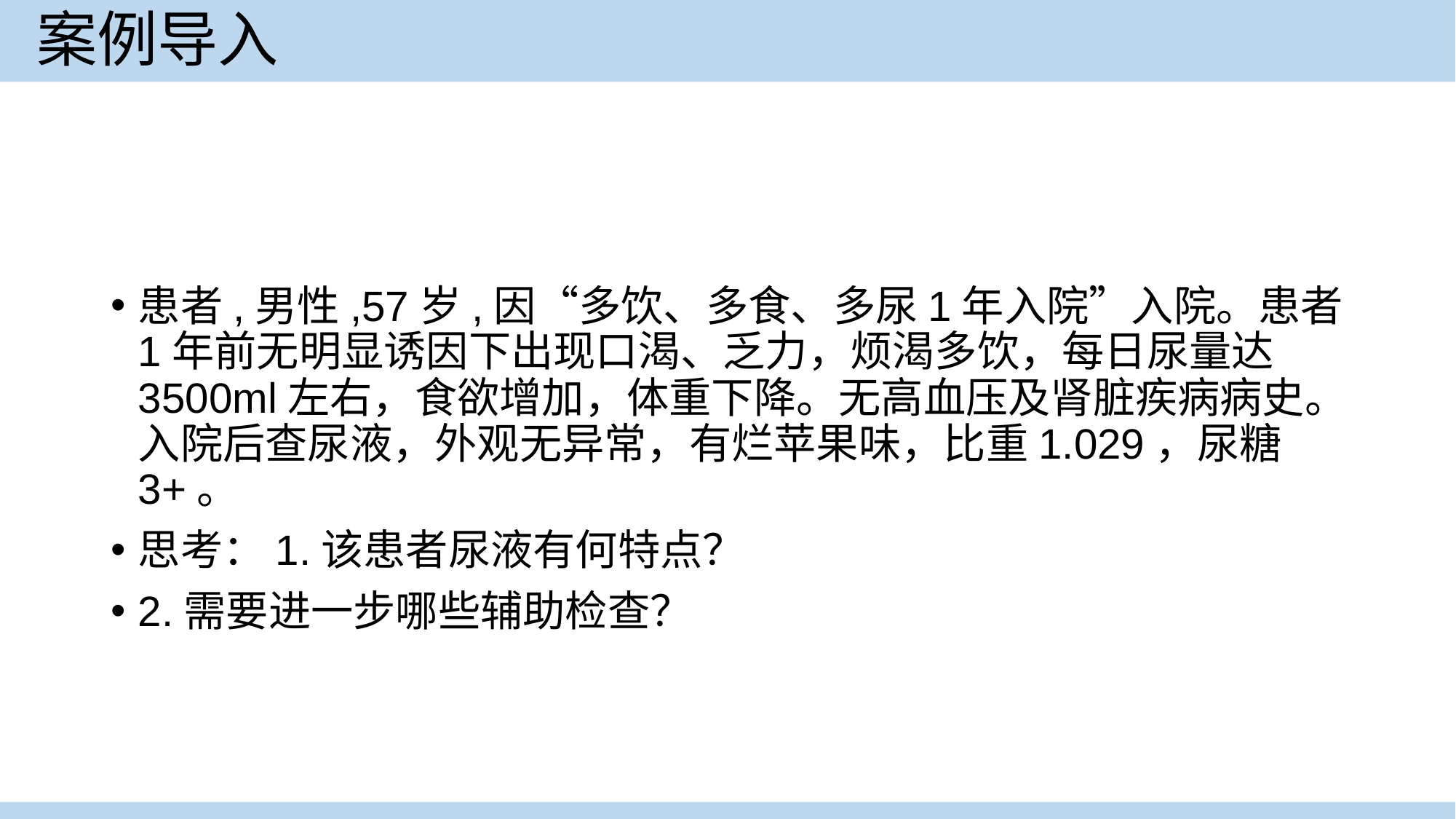

案例导入

患者,男性,57岁,因“多饮、多食、多尿1年入院”入院。患者1年前无明显诱因下出现口渴、乏力，烦渴多饮，每日尿量达3500ml左右，食欲增加，体重下降。无高血压及肾脏疾病病史。入院后查尿液，外观无异常，有烂苹果味，比重1.029，尿糖3+。
思考：1.该患者尿液有何特点？
2.需要进一步哪些辅助检查？